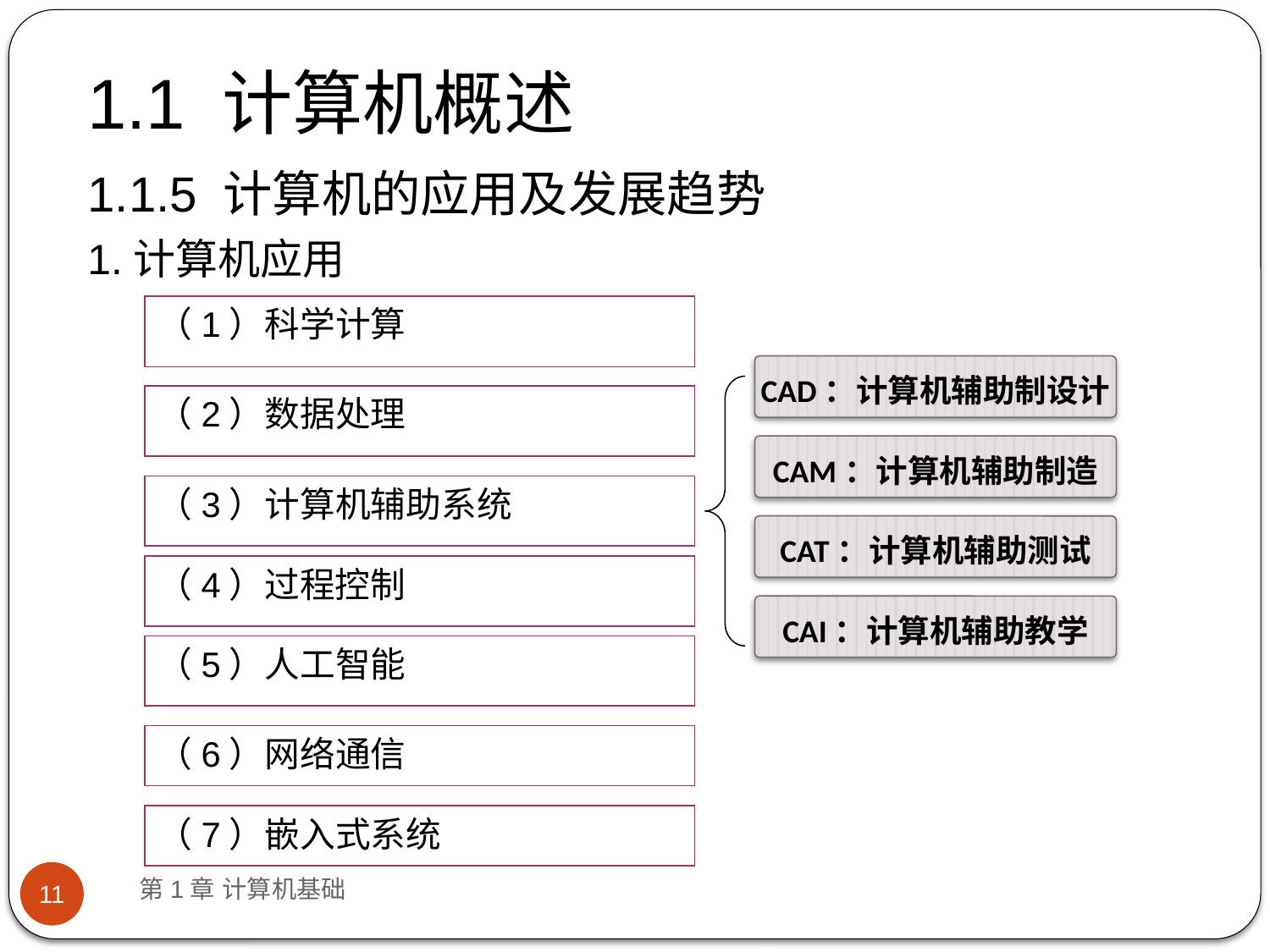

# 1.1 计算机概述
1.1.5 计算机的应用及发展趋势
1.计算机应用

（1）科学计算

CAD：计算机辅助制设计

（2）数据处理

CAM：计算机辅助制造

（3）计算机辅助系统

CAT：计算机辅助测试

（4）过程控制

CAI：计算机辅助教学

（5）人工智能
（6）网络通信
（7）嵌入式系统
第1章 计算机基础
11